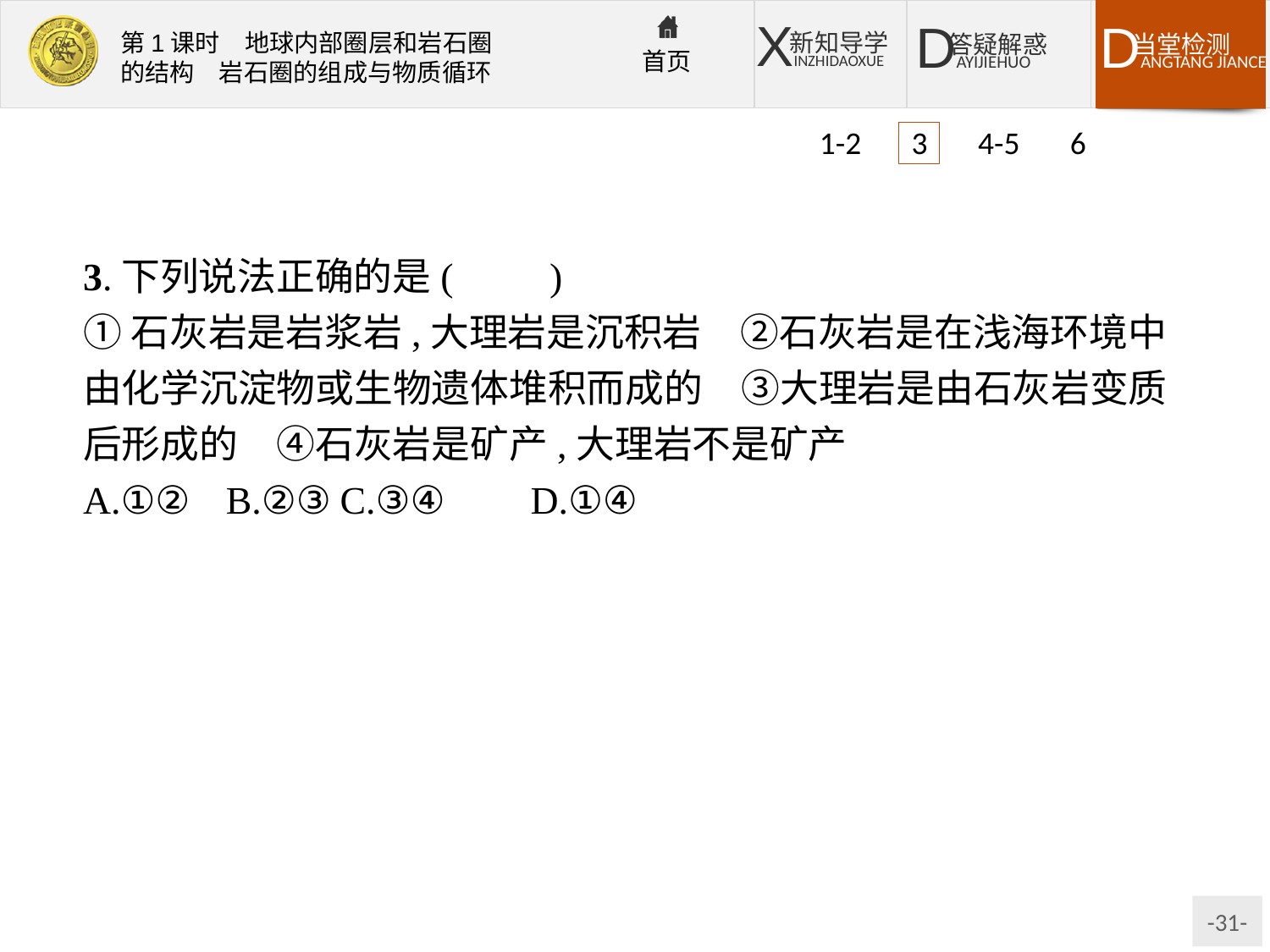

1-2       3       4-5       6

3.下列说法正确的是(　　)
①石灰岩是岩浆岩,大理岩是沉积岩　②石灰岩是在浅海环境中由化学沉淀物或生物遗体堆积而成的　③大理岩是由石灰岩变质后形成的　④石灰岩是矿产,大理岩不是矿产
A.①②	B.②③	C.③④	D.①④
解析:石灰岩是沉积岩,大理岩是石灰岩变质后形成的变质岩;石灰岩和大理岩都是矿产;石灰岩是在浅海环境中由化学沉淀物或生物遗体堆积而成的。
答案:B